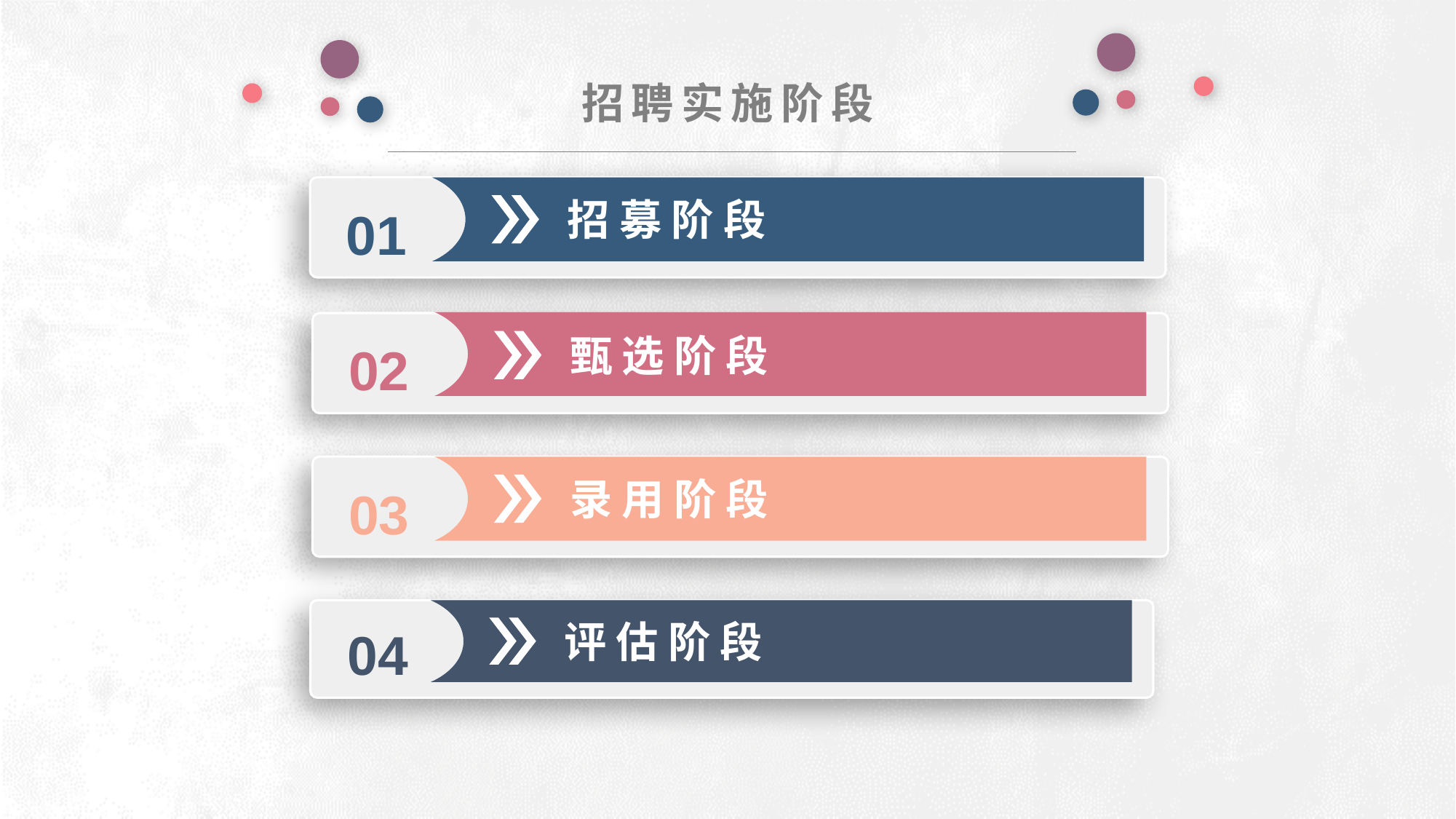

招聘实施阶段

招 募 阶 段
01

甄 选 阶 段
02

录 用 阶 段
03

评 估 阶 段
04